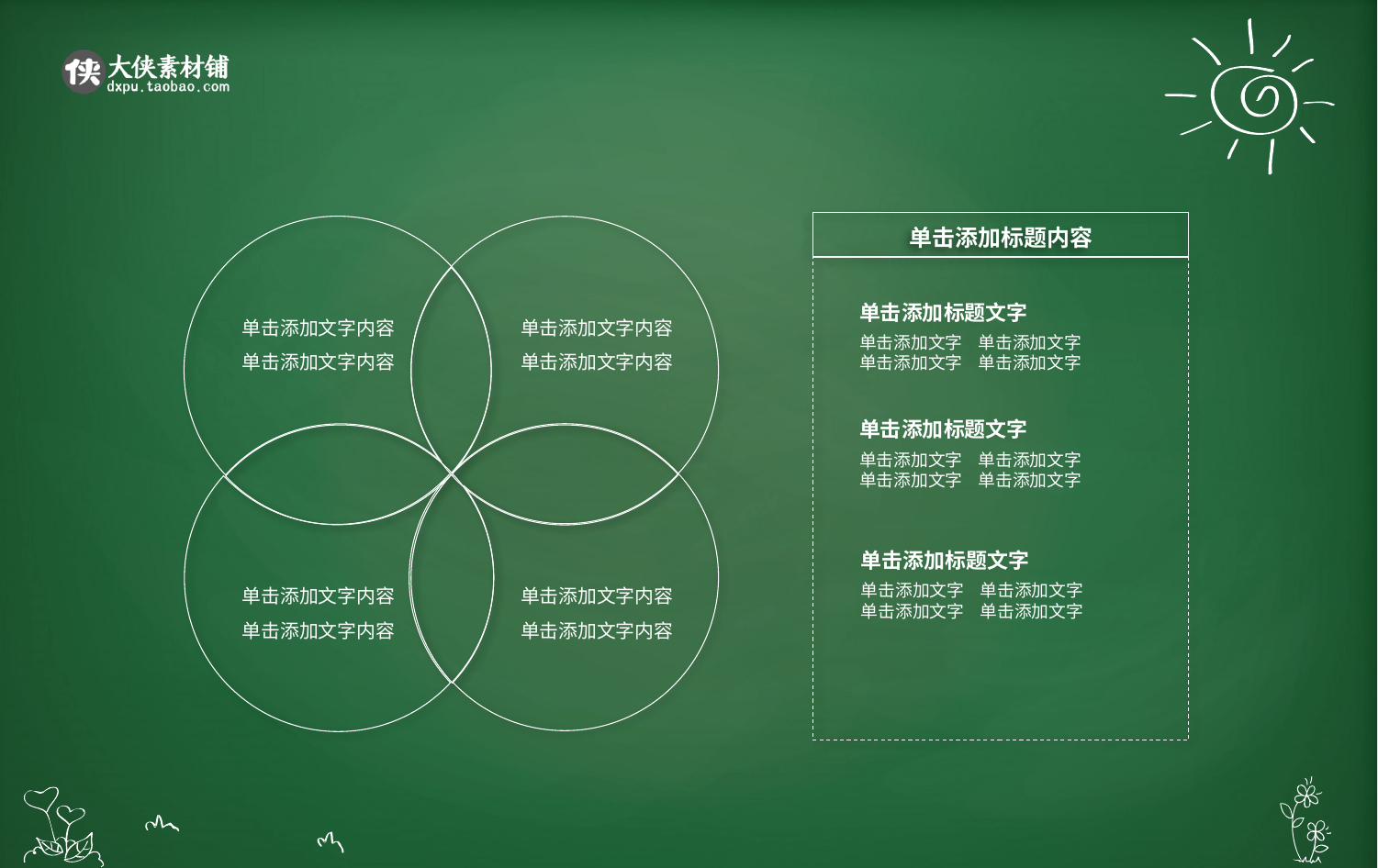

单击添加标题内容

单击添加标题文字
单击添加文字    单击添加文字
单击添加文字    单击添加文字
单击添加标题文字
单击添加文字    单击添加文字
单击添加文字    单击添加文字
单击添加标题文字
单击添加文字    单击添加文字
单击添加文字    单击添加文字

单击添加文字内容
单击添加文字内容
单击添加文字内容
单击添加文字内容

单击添加文字内容
单击添加文字内容
单击添加文字内容
单击添加文字内容